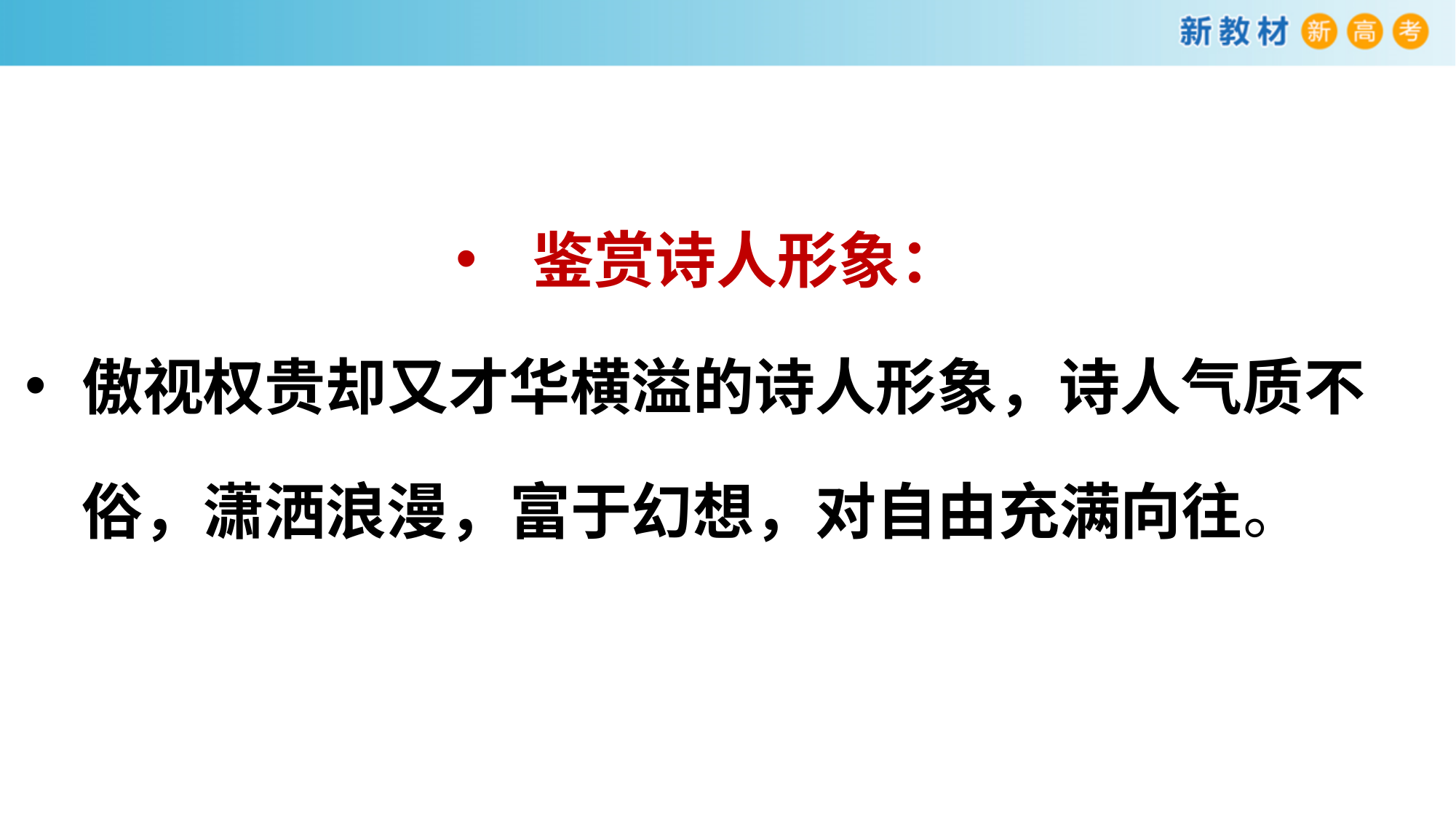

鉴赏诗人形象：
傲视权贵却又才华横溢的诗人形象，诗人气质不俗，潇洒浪漫，富于幻想，对自由充满向往。